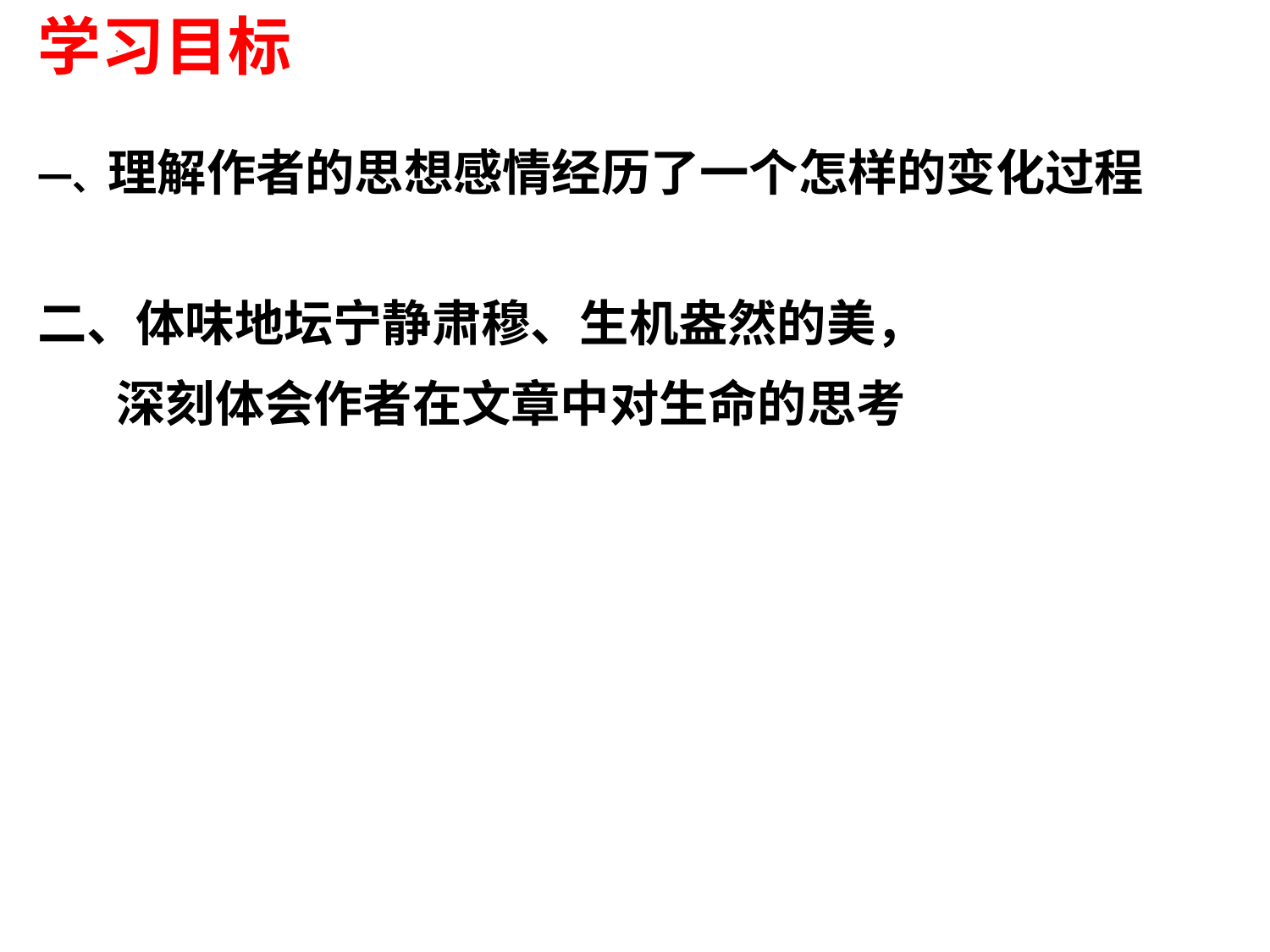

学习目标

一、理解作者的思想感情经历了一个怎样的变化过程

二、体味地坛宁静肃穆、生机盎然的美，
      深刻体会作者在文章中对生命的思考